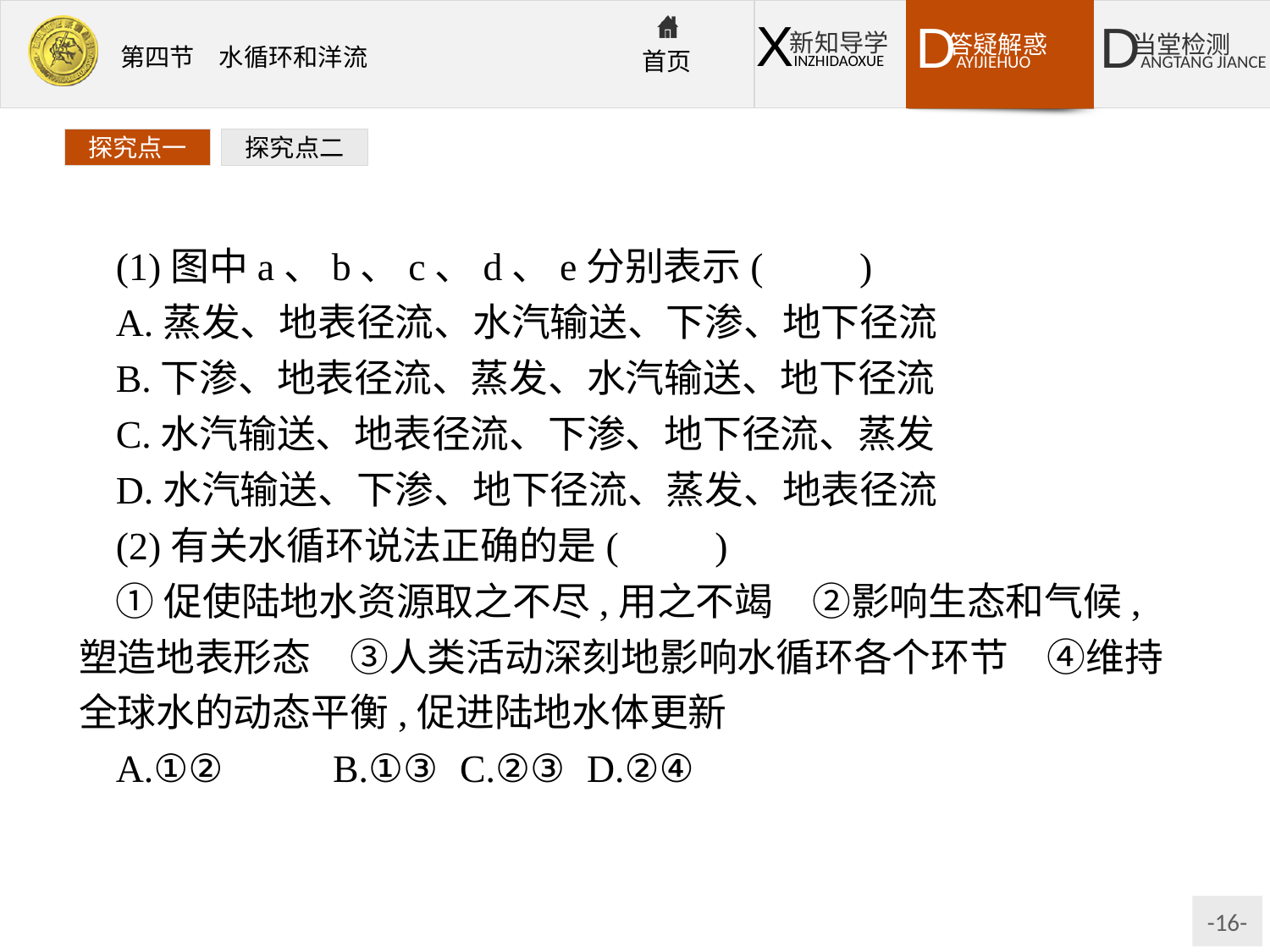

探究点一
探究点二
(1)图中a、b、c、d、e分别表示(　　)
A.蒸发、地表径流、水汽输送、下渗、地下径流
B.下渗、地表径流、蒸发、水汽输送、地下径流
C.水汽输送、地表径流、下渗、地下径流、蒸发
D.水汽输送、下渗、地下径流、蒸发、地表径流
(2)有关水循环说法正确的是(　　)
①促使陆地水资源取之不尽,用之不竭　②影响生态和气候,塑造地表形态　③人类活动深刻地影响水循环各个环节　④维持全球水的动态平衡,促进陆地水体更新
A.①②	B.①③	C.②③	D.②④